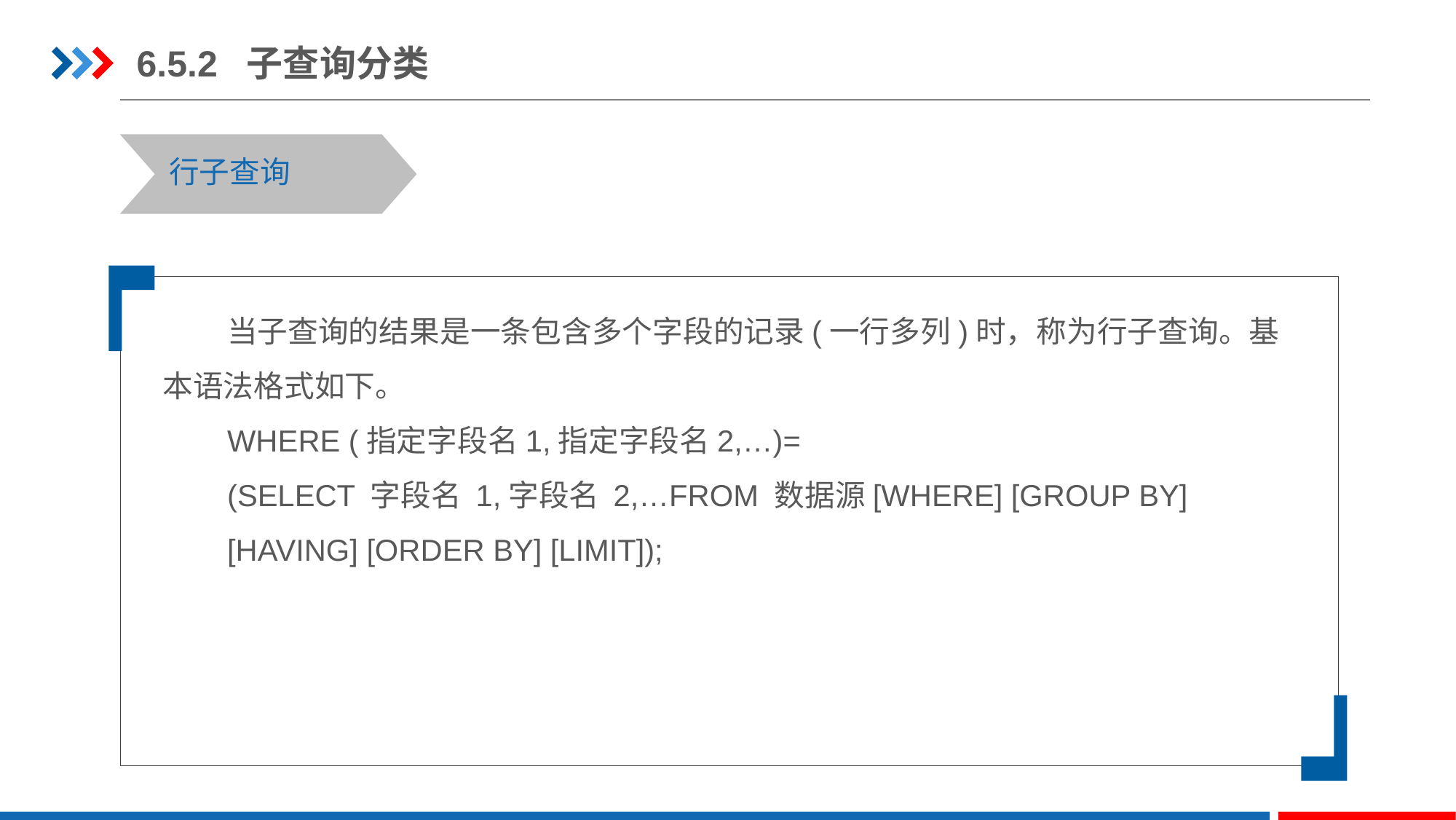

6.5.2  子查询分类

行子查询

当子查询的结果是一条包含多个字段的记录(一行多列)时，称为行子查询。基本语法格式如下。
WHERE (指定字段名1,指定字段名2,…)=
(SELECT 字段名 1,字段名 2,…FROM 数据源[WHERE] [GROUP BY]
[HAVING] [ORDER BY] [LIMIT]);